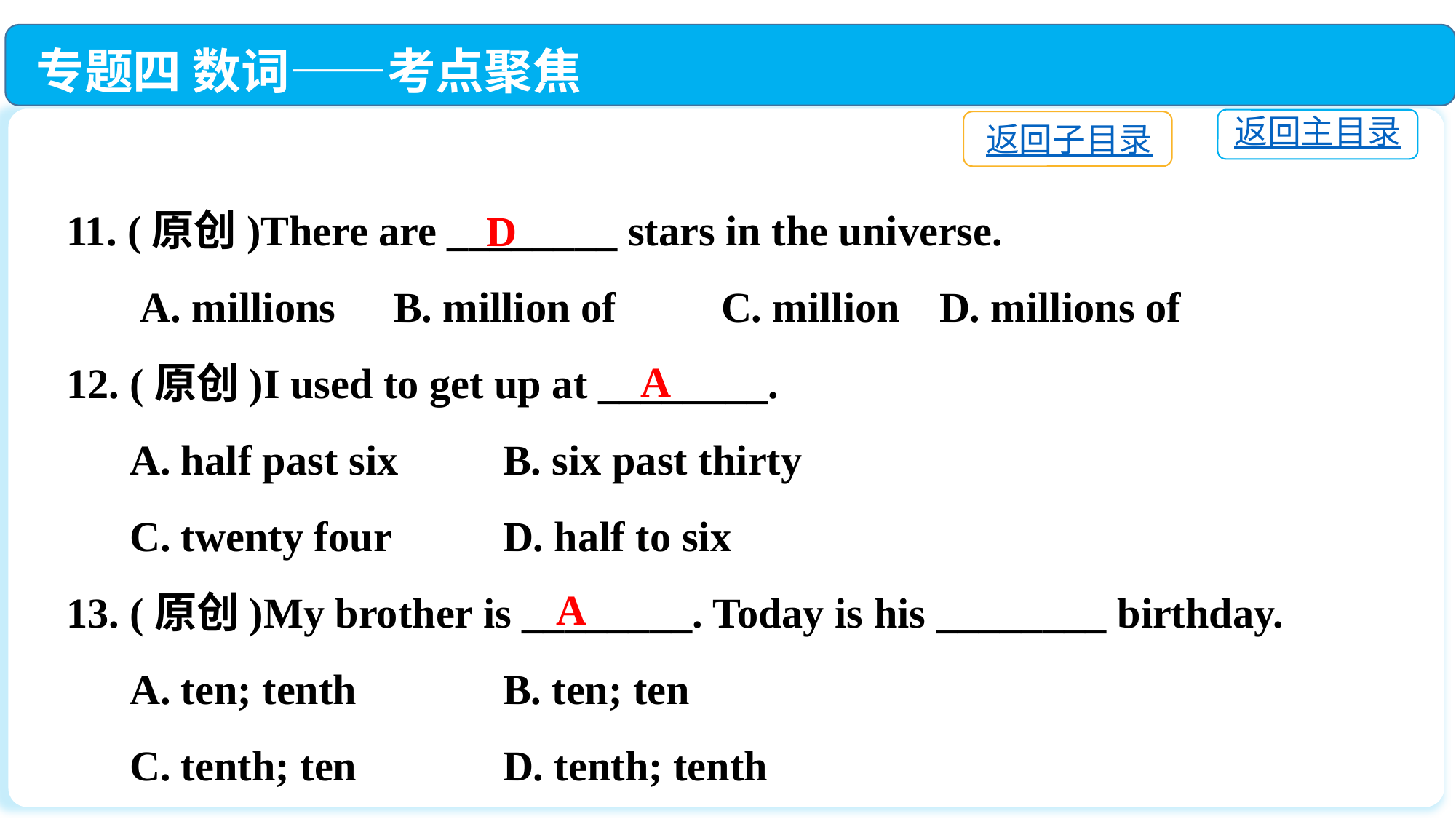

专题四 数词——考点聚焦

返回主目录

返回子目录
11. (原创)There are ________ stars in the universe.
       A. millions	B. million of 	C. million	D. millions of
12. (原创)I used to get up at ________.
      A. half past six	B. six past thirty
      C. twenty four		D. half to six
13. (原创)My brother is ________. Today is his ________ birthday.
      A. ten; tenth		B. ten; ten
      C. tenth; ten　	D. tenth; tenth
D
A
A